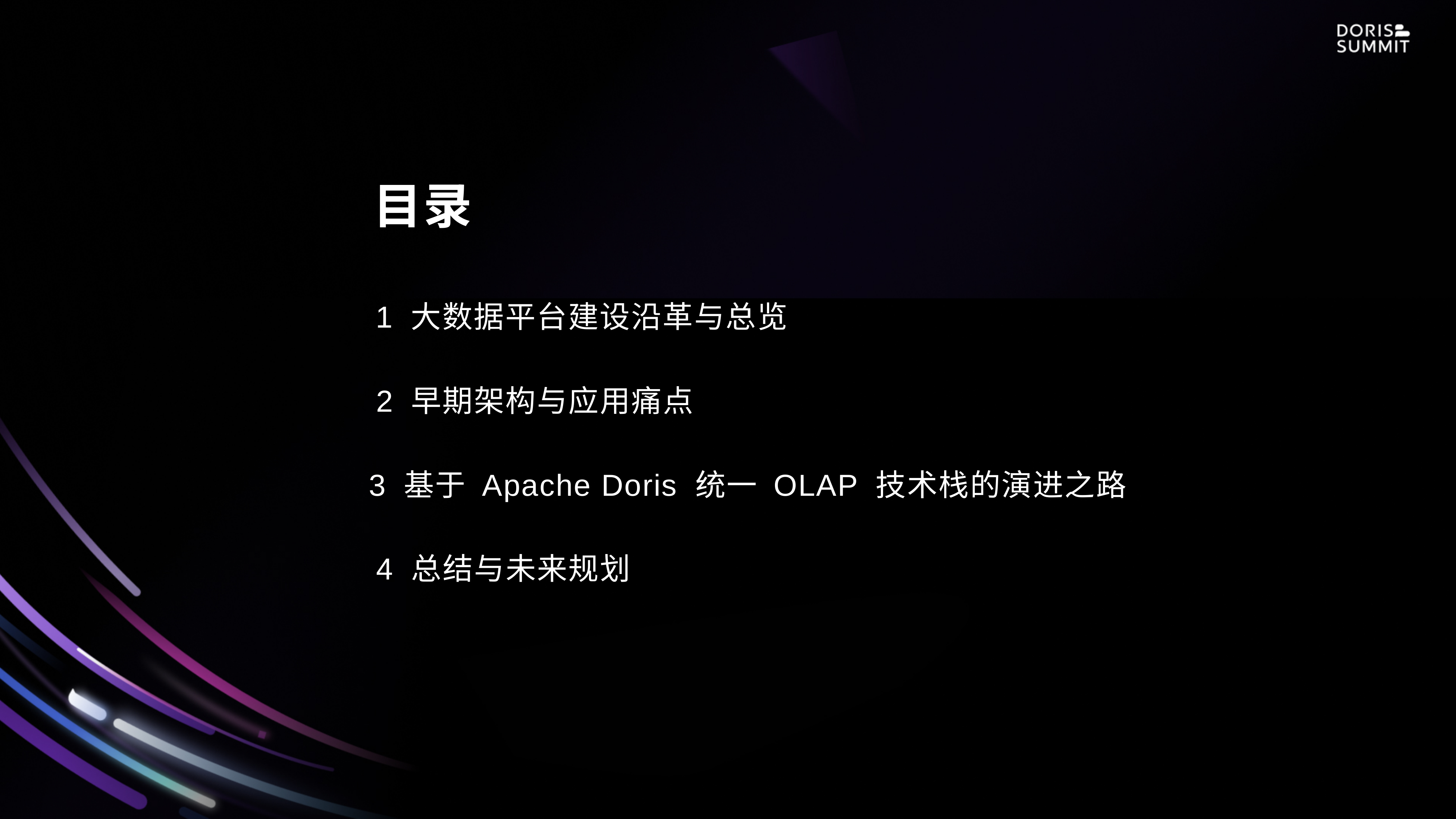

1 大数据平台建设沿革与总览
2 早期架构与应用痛点
3 基于 Apache Doris 统一 OLAP 技术栈的演进之路
4 总结与未来规划